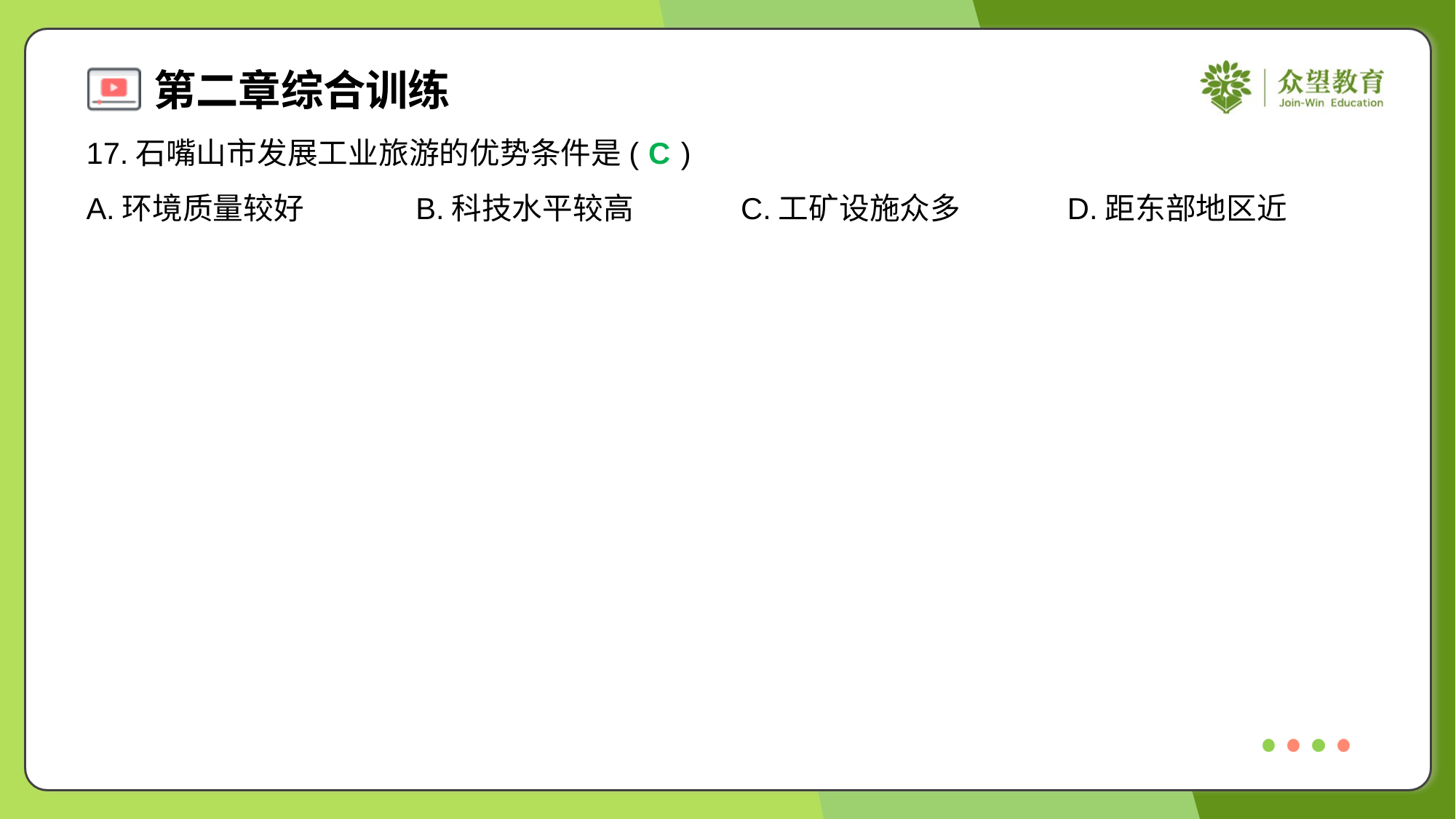

17.石嘴山市发展工业旅游的优势条件是(     )
C
A.环境质量较好	B.科技水平较高	C.工矿设施众多	D.距东部地区近